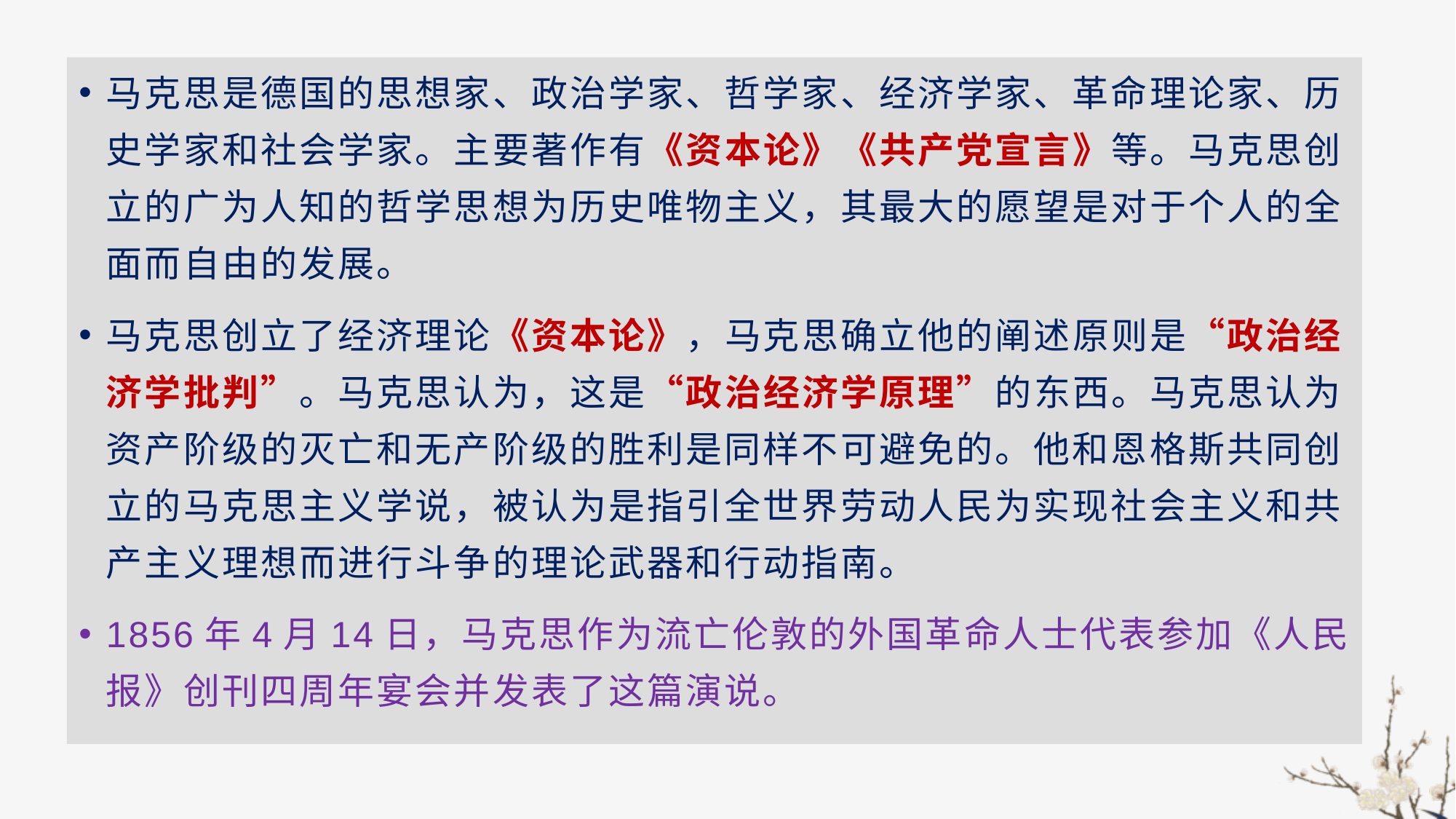

马克思是德国的思想家、政治学家、哲学家、经济学家、革命理论家、历史学家和社会学家。主要著作有《资本论》《共产党宣言》等。马克思创立的广为人知的哲学思想为历史唯物主义，其最大的愿望是对于个人的全面而自由的发展。
马克思创立了经济理论《资本论》，马克思确立他的阐述原则是“政治经济学批判”。马克思认为，这是“政治经济学原理”的东西。马克思认为资产阶级的灭亡和无产阶级的胜利是同样不可避免的。他和恩格斯共同创立的马克思主义学说，被认为是指引全世界劳动人民为实现社会主义和共产主义理想而进行斗争的理论武器和行动指南。
1856年4月14日，马克思作为流亡伦敦的外国革命人士代表参加《人民报》创刊四周年宴会并发表了这篇演说。